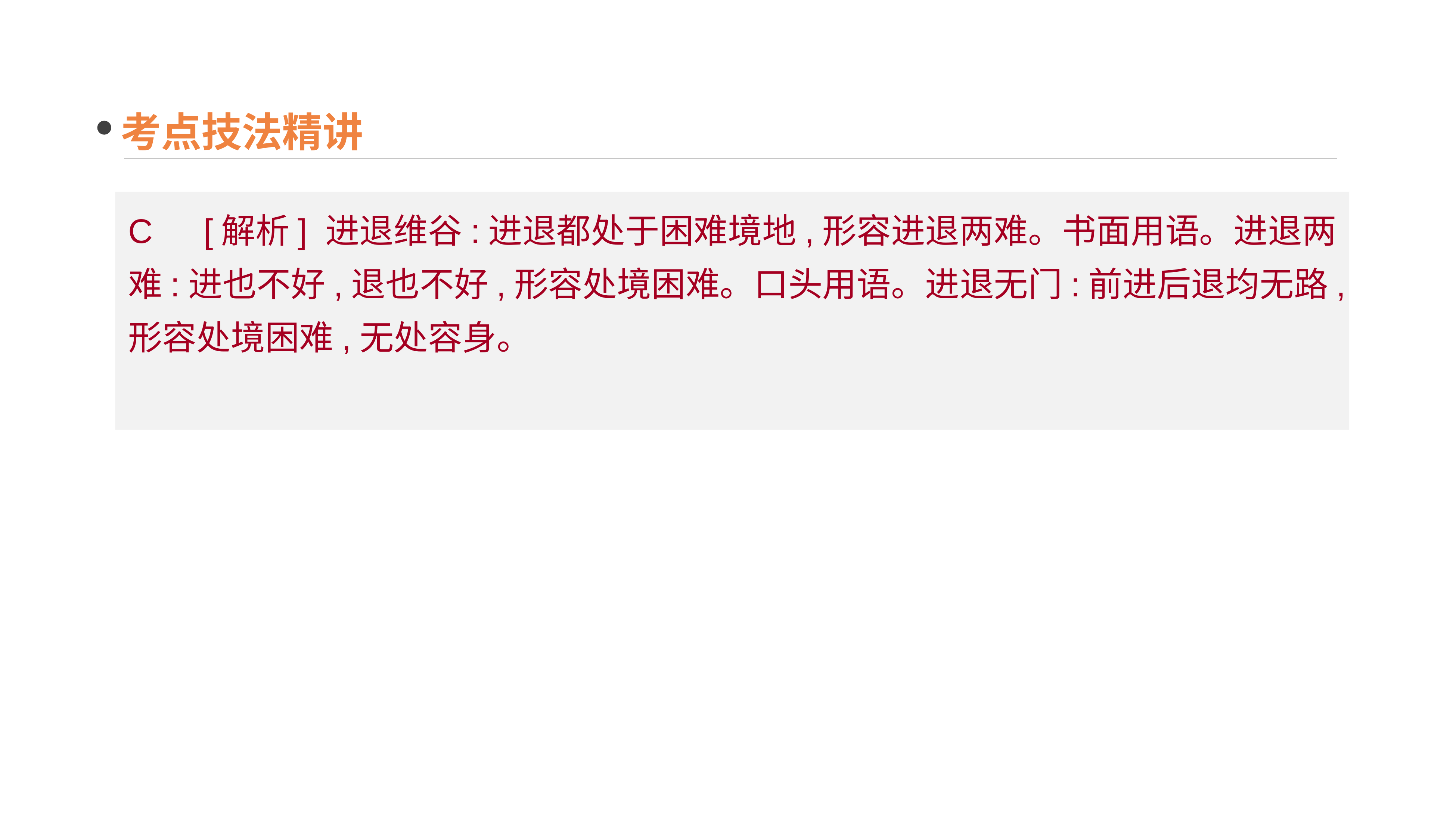

考点技法精讲

C　[解析] 进退维谷:进退都处于困难境地,形容进退两难。书面用语。进退两难:进也不好,退也不好,形容处境困难。口头用语。进退无门:前进后退均无路,形容处境困难,无处容身。